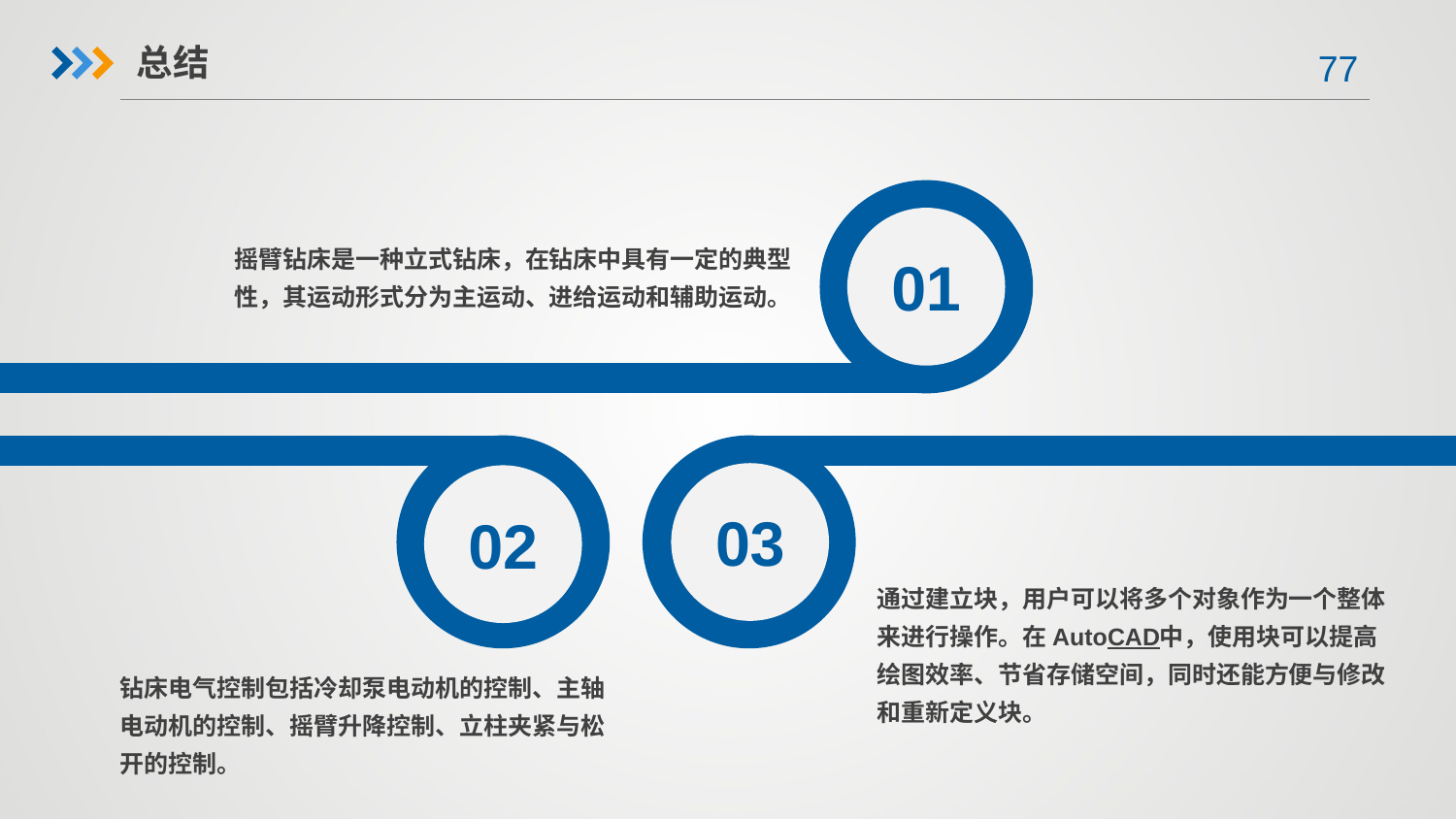

总结

01
摇臂钻床是一种立式钻床，在钻床中具有一定的典型性，其运动形式分为主运动、进给运动和辅助运动。

02

03
通过建立块，用户可以将多个对象作为一个整体来进行操作。在AutoCAD中，使用块可以提高绘图效率、节省存储空间，同时还能方便与修改和重新定义块。
钻床电气控制包括冷却泵电动机的控制、主轴电动机的控制、摇臂升降控制、立柱夹紧与松开的控制。